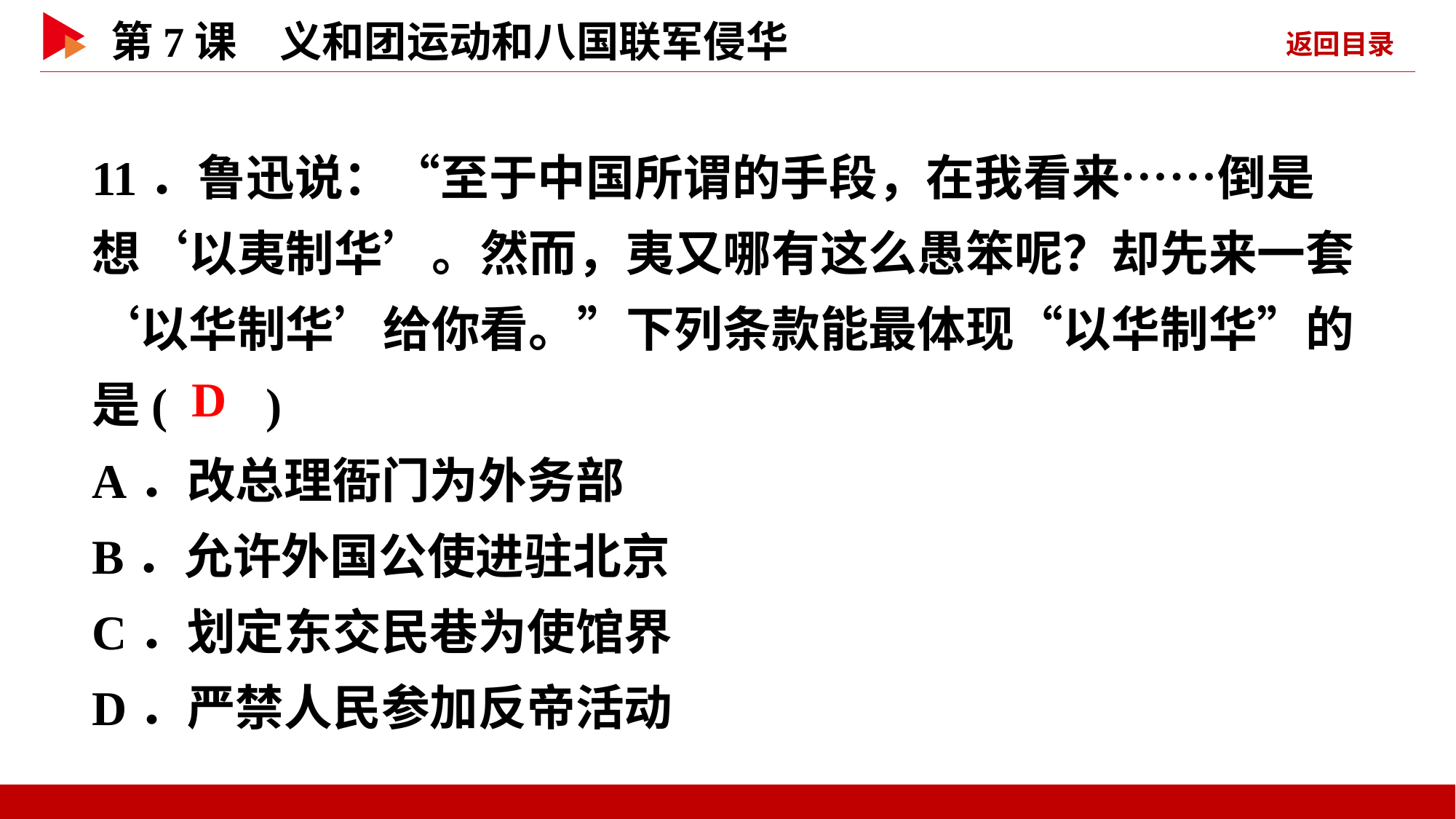

11．鲁迅说：“至于中国所谓的手段，在我看来……倒是想‘以夷制华’。然而，夷又哪有这么愚笨呢？却先来一套‘以华制华’给你看。”下列条款能最体现“以华制华”的是(        )
A．改总理衙门为外务部
B．允许外国公使进驻北京
C．划定东交民巷为使馆界
D．严禁人民参加反帝活动
   D